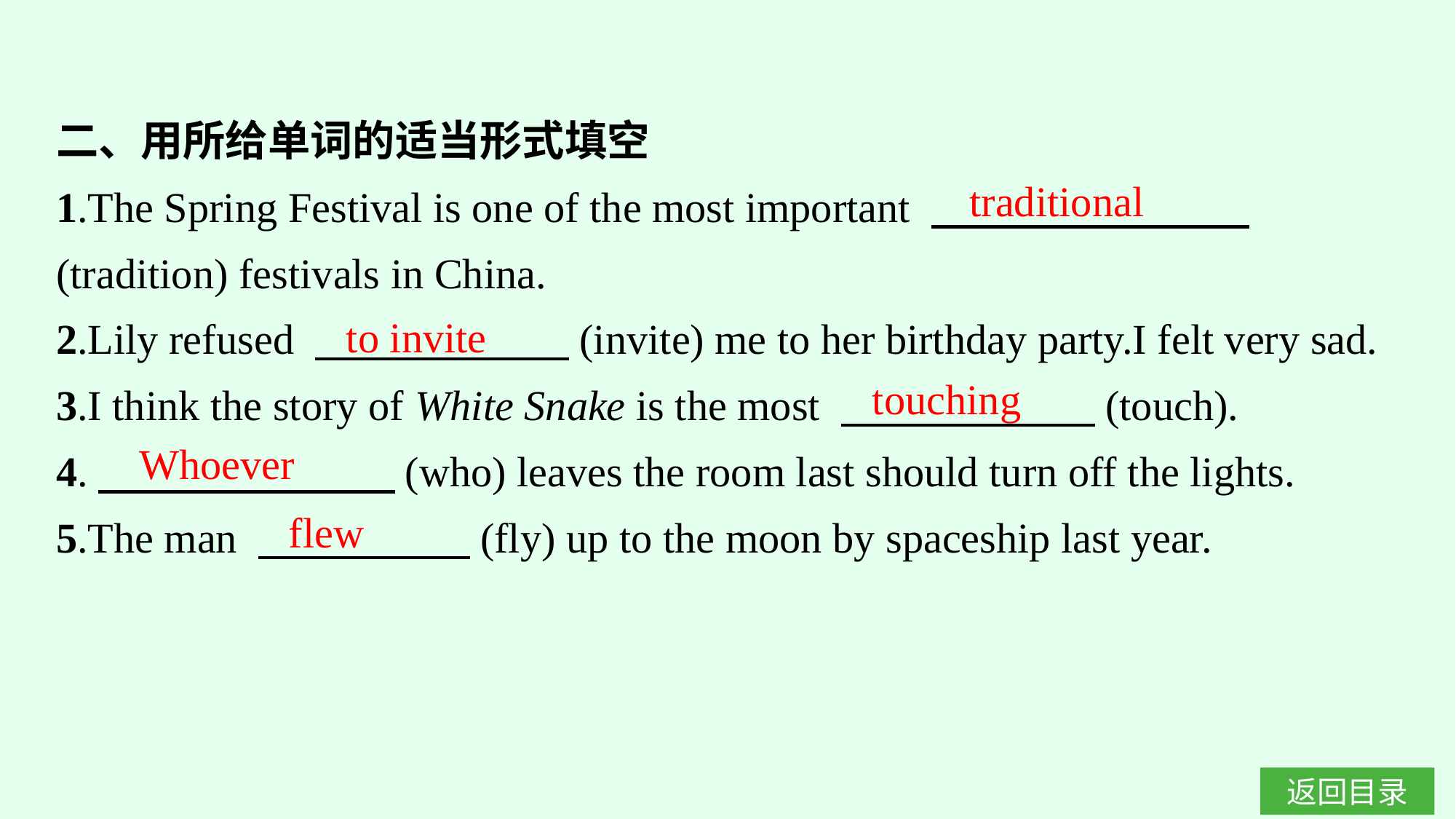

二、用所给单词的适当形式填空
1.The Spring Festival is one of the most important 　　　　　　　 (tradition) festivals in China.
2.Lily refused 　　　　　　(invite) me to her birthday party.I felt very sad.
3.I think the story of White Snake is the most 　　　　　　(touch).
4.　　　　　　　(who) leaves the room last should turn off the lights.
5.The man 　　　　　(fly) up to the moon by spaceship last year.
traditional
to invite
touching
Whoever
flew